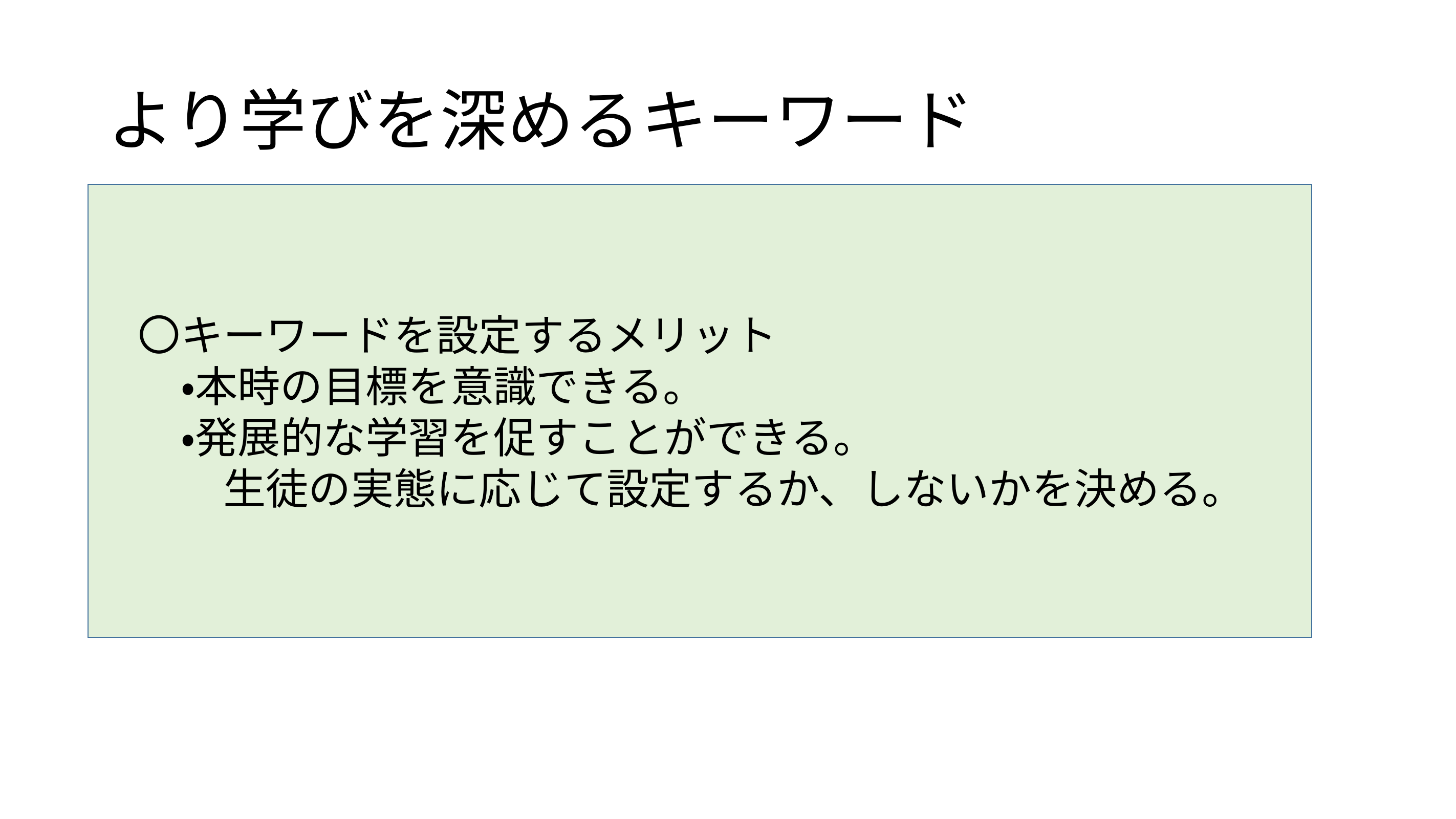

# より学びを深めるキーワード
　〇キーワードを設定するメリット
　　・本時の目標を意識できる。
　　・発展的な学習を促すことができる。
　　　生徒の実態に応じて設定するか、しないかを決める。
(ア)ボスフォラス・ダーダネルス両海峡　／　不凍港
   　エジプト＝トルコ戦争

(イ)黒海の中立化　／　イタリア・ドイツの統一

(ウ)ミール　／　ナロードニキ運動